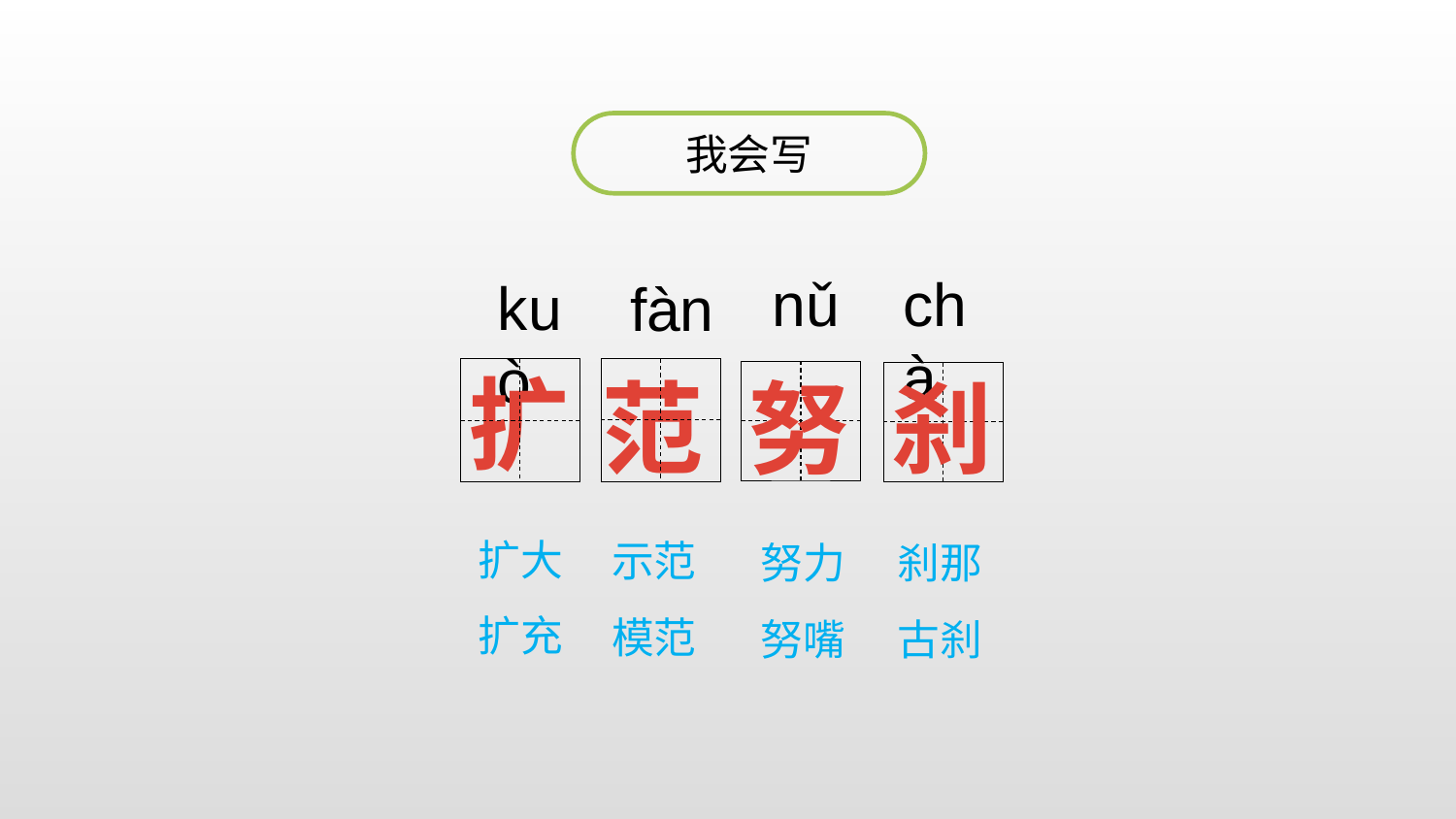

我会写
nǔ
chà
kuò
fàn
扩

刹

努
范

扩大
扩充
示范
模范
努力
努嘴
刹那
古刹